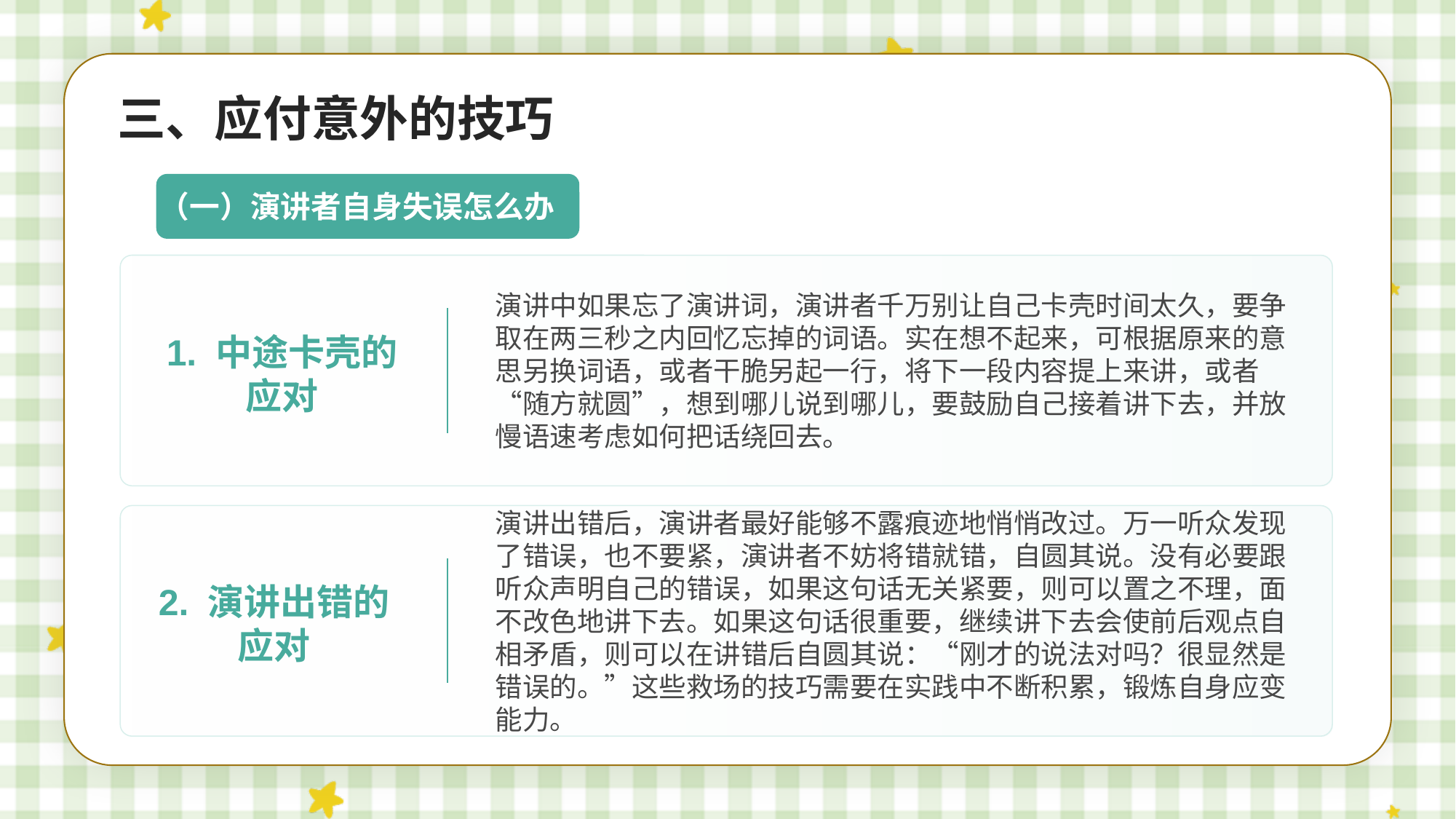

三、应付意外的技巧
（一）演讲者自身失误怎么办

演讲中如果忘了演讲词，演讲者千万别让自己卡壳时间太久，要争取在两三秒之内回忆忘掉的词语。实在想不起来，可根据原来的意思另换词语，或者干脆另起一行，将下一段内容提上来讲，或者“随方就圆”，想到哪儿说到哪儿，要鼓励自己接着讲下去，并放慢语速考虑如何把话绕回去。
1. 中途卡壳的应对

演讲出错后，演讲者最好能够不露痕迹地悄悄改过。万一听众发现了错误，也不要紧，演讲者不妨将错就错，自圆其说。没有必要跟听众声明自己的错误，如果这句话无关紧要，则可以置之不理，面不改色地讲下去。如果这句话很重要，继续讲下去会使前后观点自相矛盾，则可以在讲错后自圆其说：“刚才的说法对吗？很显然是错误的。”这些救场的技巧需要在实践中不断积累，锻炼自身应变能力。
2. 演讲出错的应对